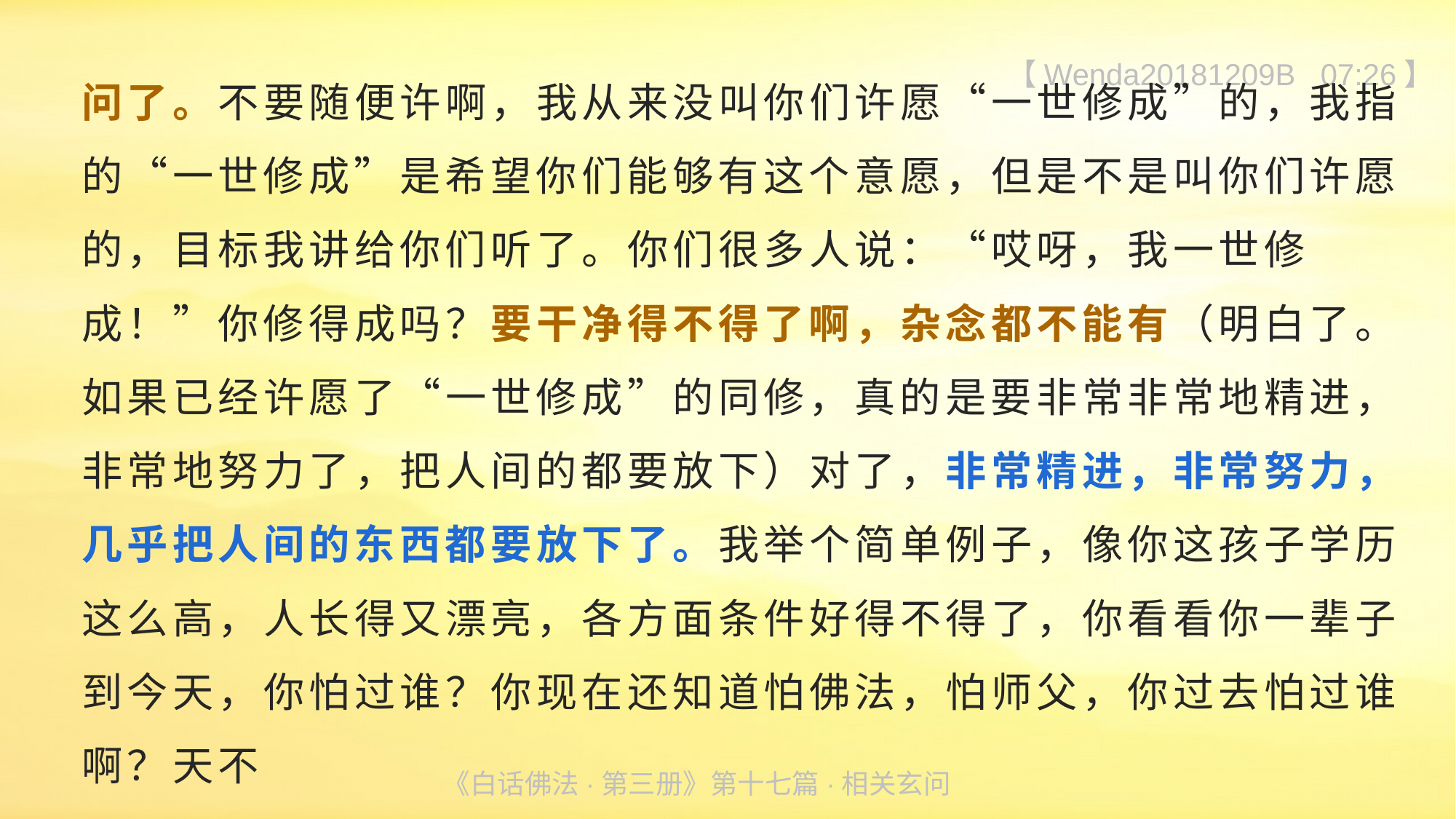

【Wenda20181209B   07:26】
问了。不要随便许啊，我从来没叫你们许愿“一世修成”的，我指的“一世修成”是希望你们能够有这个意愿，但是不是叫你们许愿的，目标我讲给你们听了。你们很多人说：“哎呀，我一世修成！”你修得成吗？要干净得不得了啊，杂念都不能有（明白了。如果已经许愿了“一世修成”的同修，真的是要非常非常地精进，非常地努力了，把人间的都要放下）对了，非常精进，非常努力，几乎把人间的东西都要放下了。我举个简单例子，像你这孩子学历这么高，人长得又漂亮，各方面条件好得不得了，你看看你一辈子到今天，你怕过谁？你现在还知道怕佛法，怕师父，你过去怕过谁啊？天不
《白话佛法·第三册》第十七篇·相关玄问